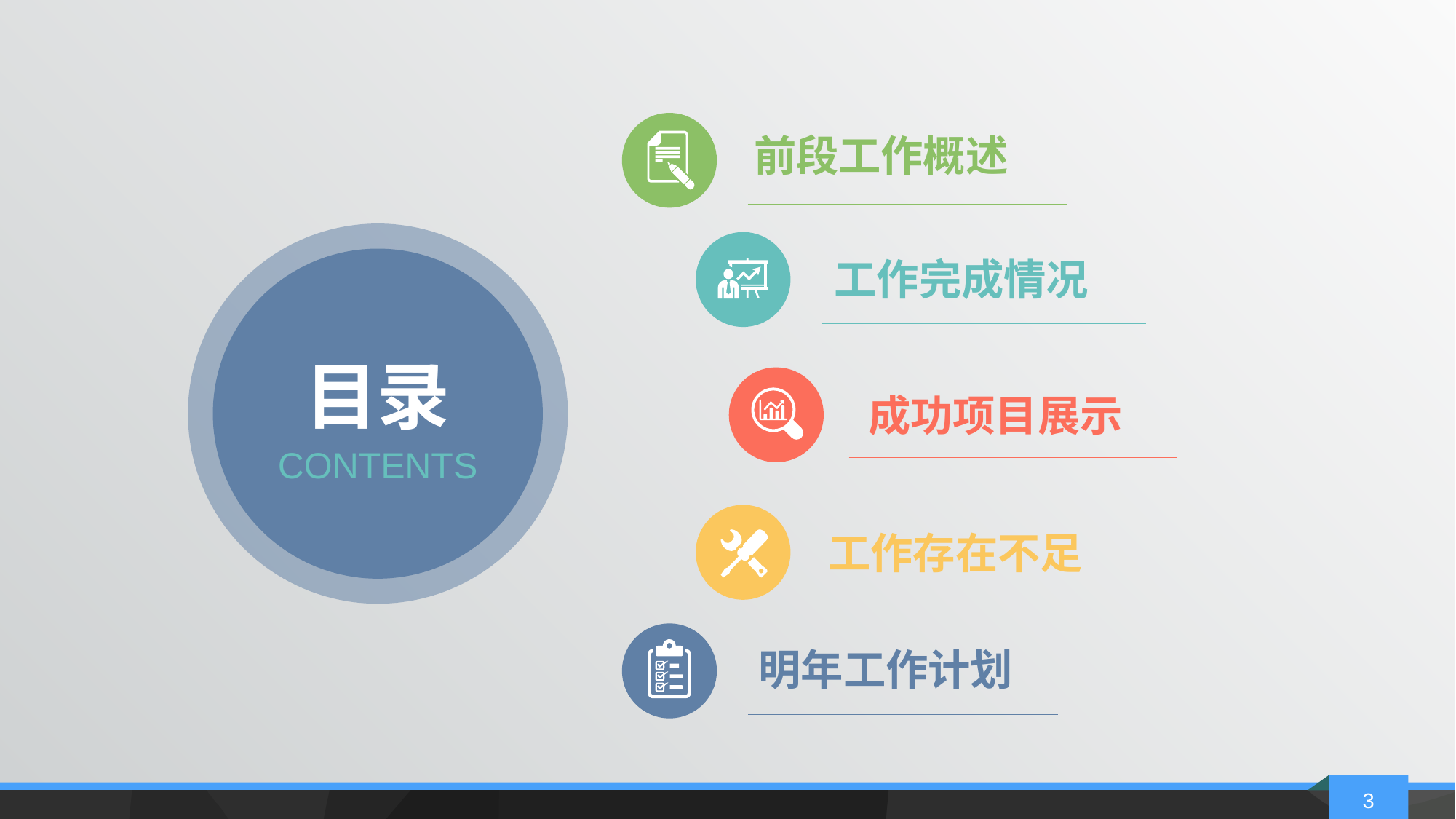

前段工作概述

目录
CONTENTS

工作完成情况

成功项目展示

工作存在不足

明年工作计划